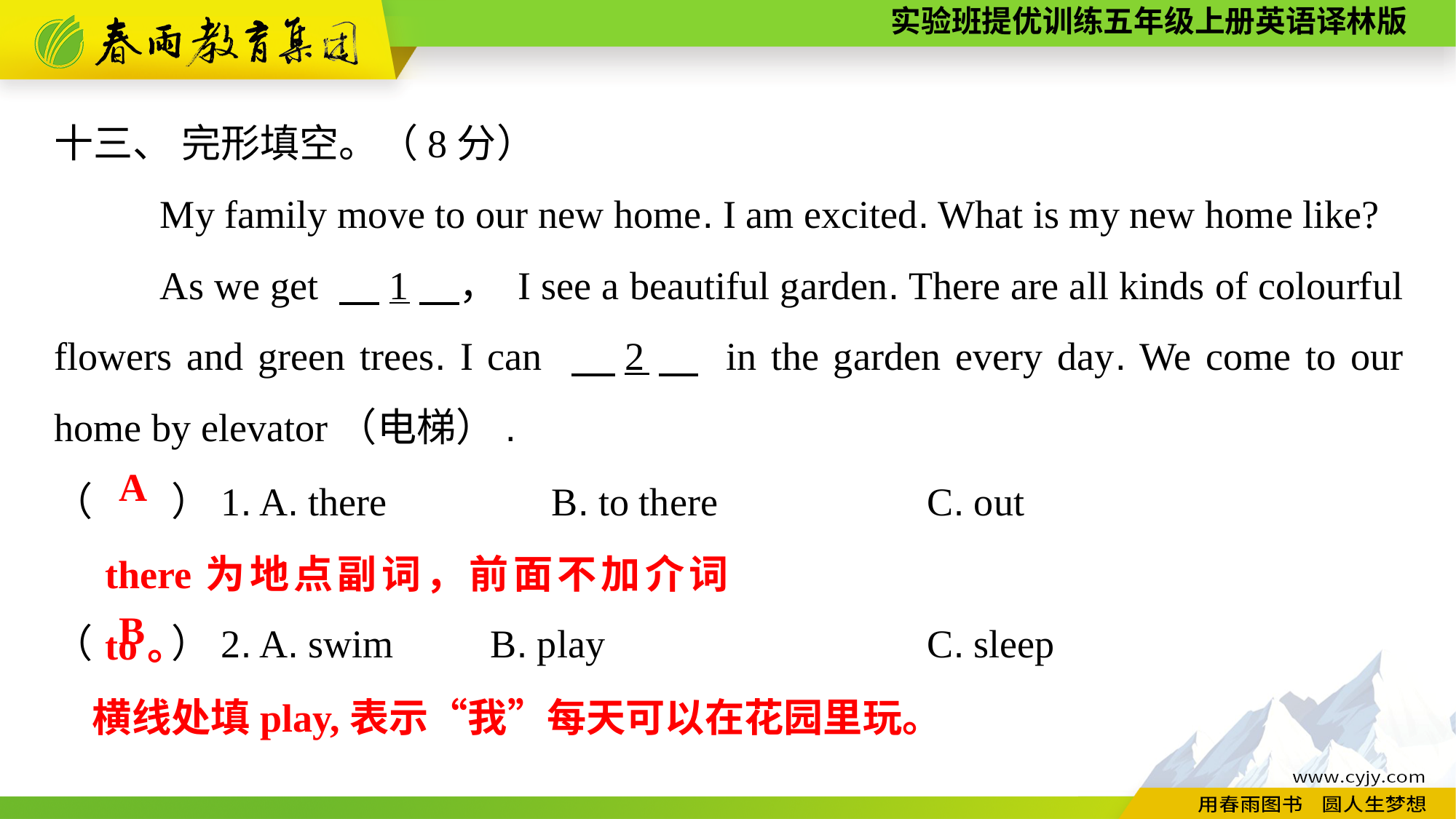

十三、 完形填空。（8分）
My family move to our new home. I am excited. What is my new home like?
As we get 　1　， I see a beautiful garden. There are all kinds of colourful flowers and green trees. I can 　2　 in the garden every day. We come to our home by elevator（电梯）.
（　　）1. A. there　　　   B. to there　　　　	C. out

（　　）2. A. swim	B. play			C. sleep
A
there为地点副词，前面不加介词to。
B
横线处填play,表示“我”每天可以在花园里玩。